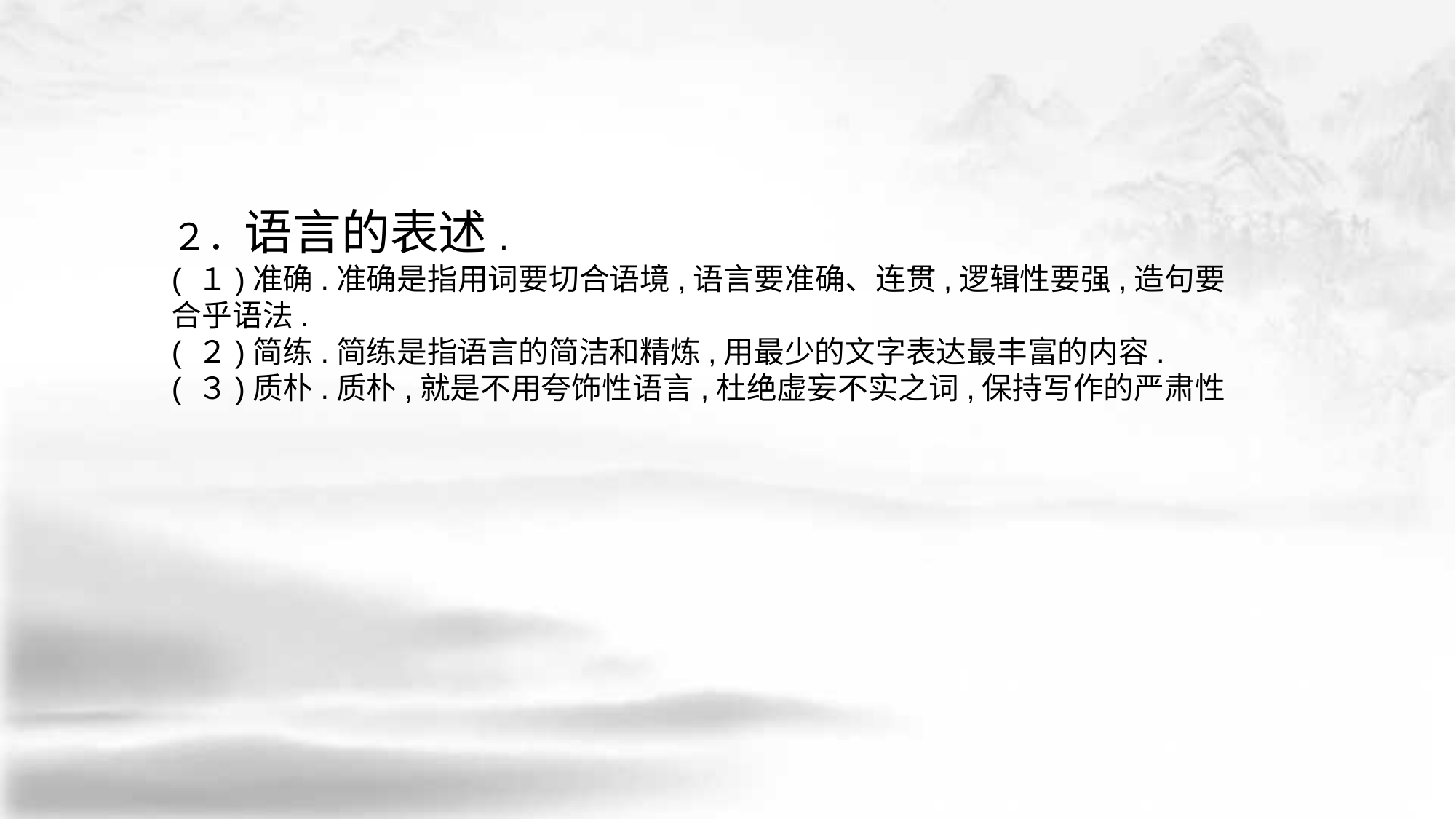

２．语言的表述.
( １)准确.准确是指用词要切合语境,语言要准确、连贯,逻辑性要强,造句要合乎语法.
( ２)简练.简练是指语言的简洁和精炼,用最少的文字表达最丰富的内容.
( ３)质朴.质朴,就是不用夸饰性语言,杜绝虚妄不实之词,保持写作的严肃性